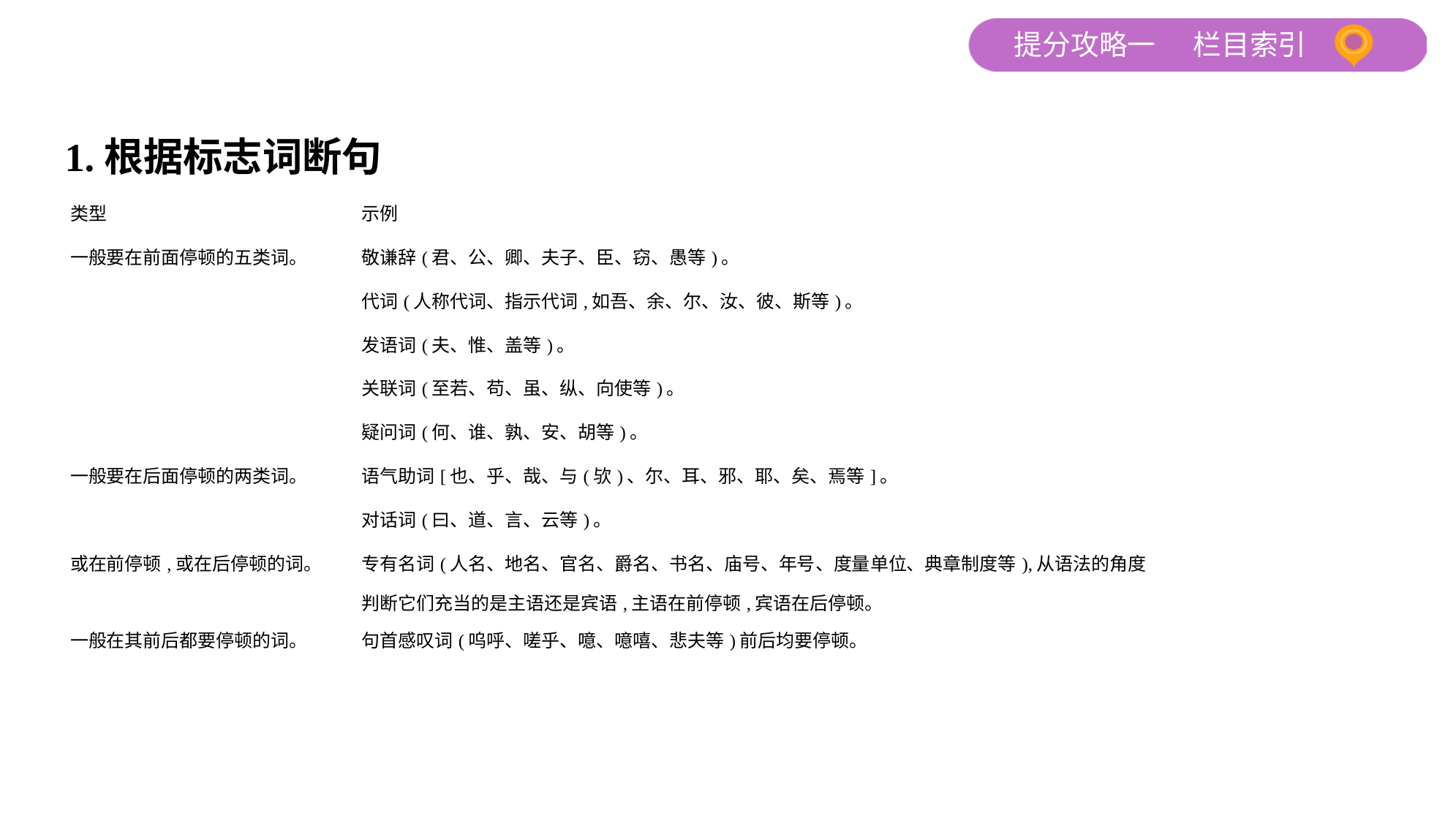

1.根据标志词断句
| 类型 | 示例 |
| --- | --- |
| 一般要在前面停顿的五类词。 | 敬谦辞(君、公、卿、夫子、臣、窃、愚等)。 |
|  | 代词(人称代词、指示代词,如吾、余、尔、汝、彼、斯等)。 |
|  | 发语词(夫、惟、盖等)。 |
|  | 关联词(至若、苟、虽、纵、向使等)。 |
|  | 疑问词(何、谁、孰、安、胡等)。 |
| 一般要在后面停顿的两类词。 | 语气助词[也、乎、哉、与(欤)、尔、耳、邪、耶、矣、焉等]。 |
|  | 对话词(曰、道、言、云等)。 |
| 或在前停顿,或在后停顿的词。 | 专有名词(人名、地名、官名、爵名、书名、庙号、年号、度量单位、典章制度等),从语法的角度 判断它们充当的是主语还是宾语,主语在前停顿,宾语在后停顿。 |
| 一般在其前后都要停顿的词。 | 句首感叹词(呜呼、嗟乎、噫、噫嘻、悲夫等)前后均要停顿。 |